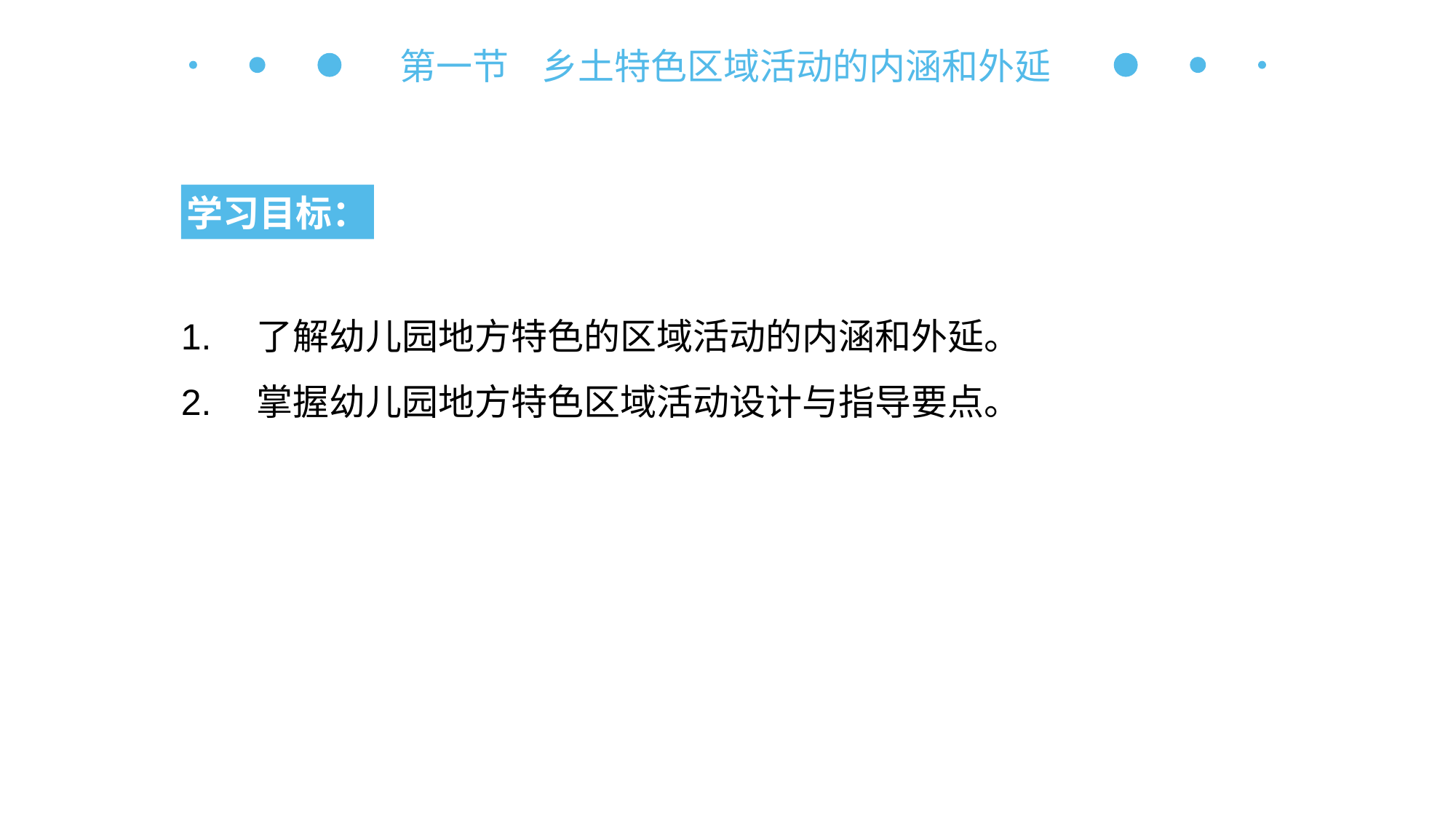

第一节    乡土特色区域活动的内涵和外延

学习目标：
1.　了解幼儿园地方特色的区域活动的内涵和外延。
2.　掌握幼儿园地方特色区域活动设计与指导要点。